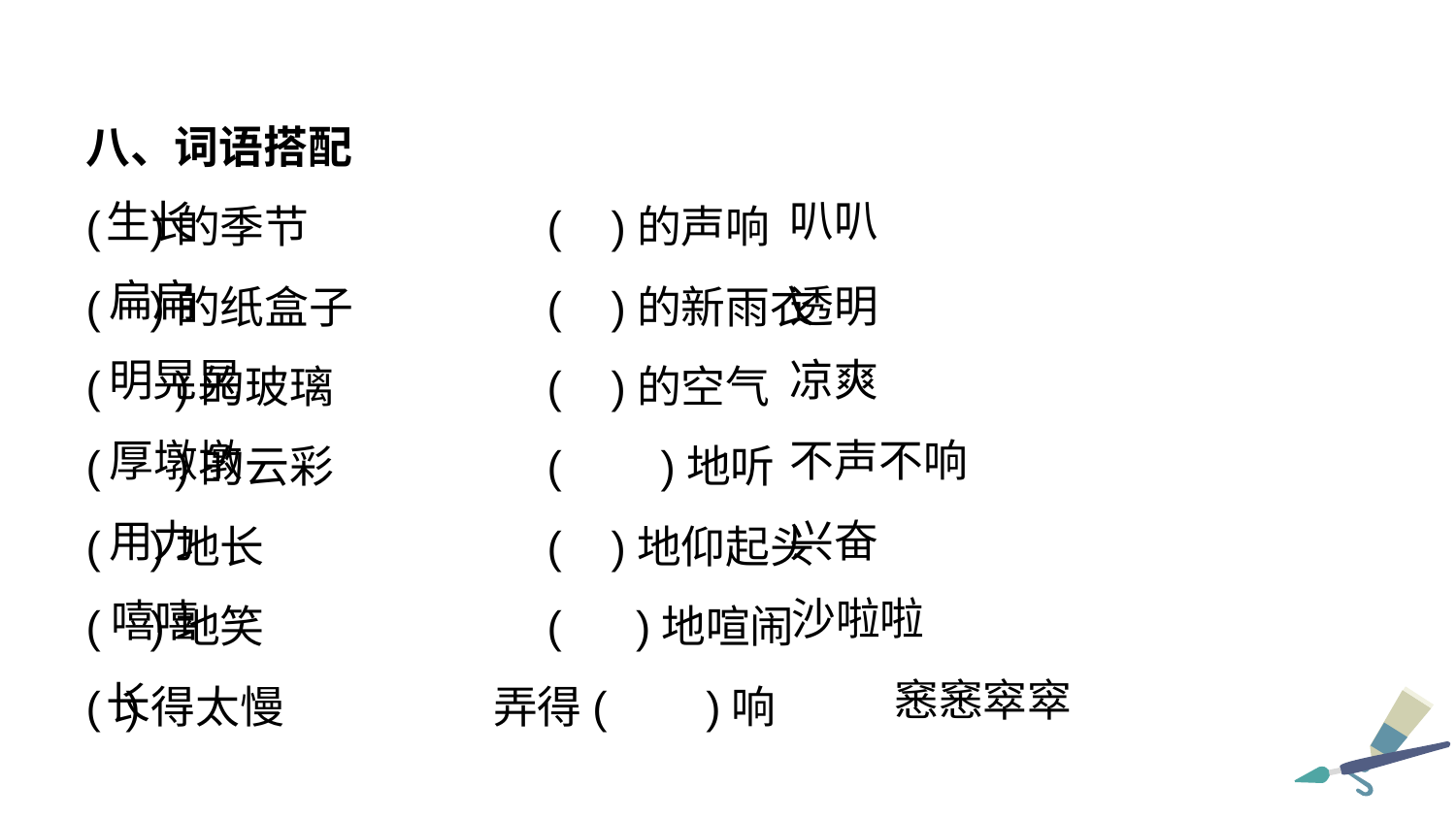

八、词语搭配
(    )的季节	                (    )的声响
(    )的纸盒子	                (    )的新雨衣
(      )的玻璃	                (    )的空气
(      )的云彩	                (        )地听
(    )地长 	                (    )地仰起头
(    )地笑 	                (      )地喧闹
(  )得太慢                     弄得(        )响
叭叭
生长
扁扁
透明
凉爽
明晃晃
不声不响
厚墩墩
用力
兴奋
沙啦啦
嘻嘻
窸窸窣窣
长